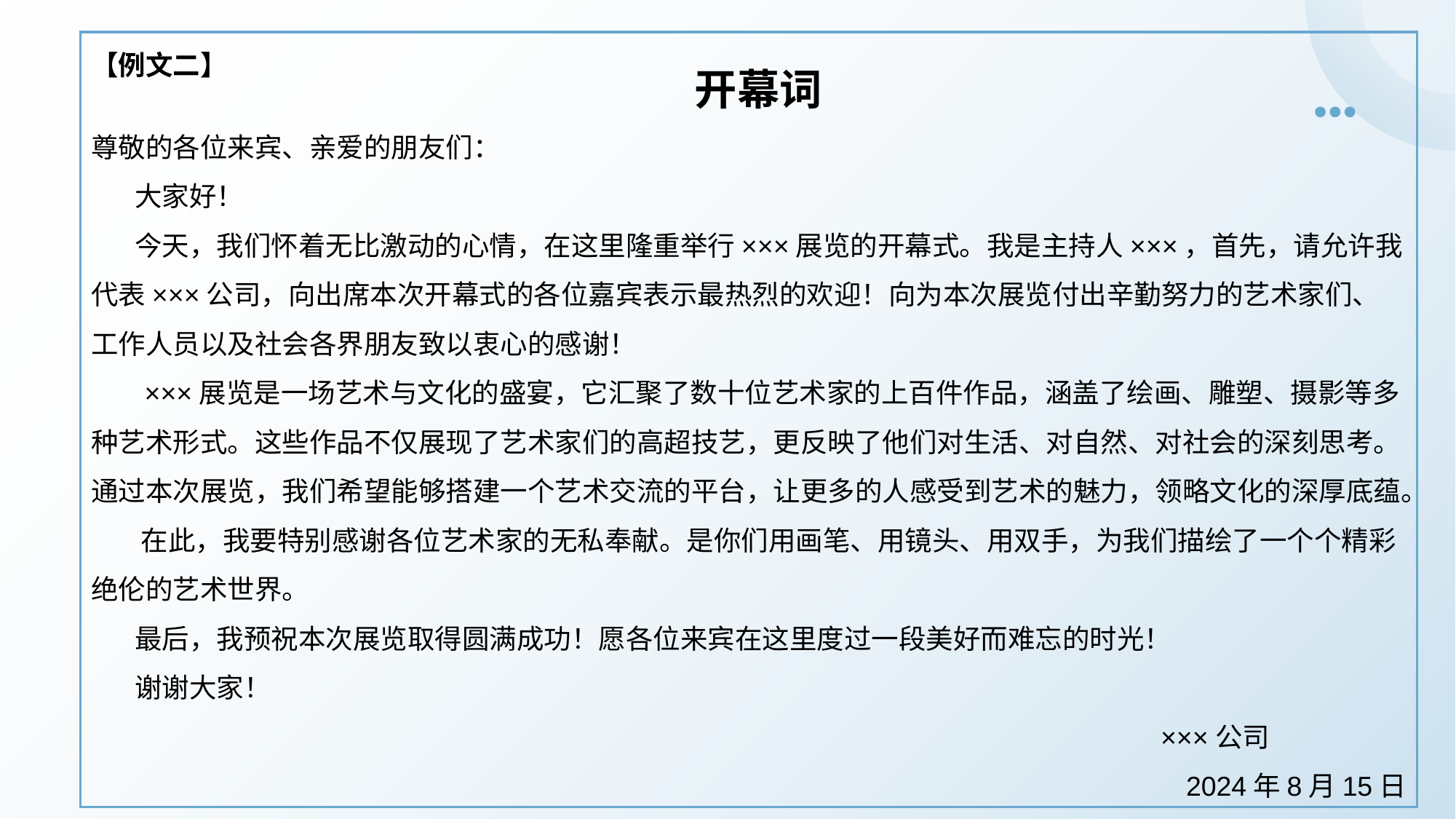

开幕词
尊敬的各位来宾、亲爱的朋友们：
      大家好！
      今天，我们怀着无比激动的心情，在这里隆重举行×××展览的开幕式。我是主持人×××，首先，请允许我代表×××公司，向出席本次开幕式的各位嘉宾表示最热烈的欢迎！向为本次展览付出辛勤努力的艺术家们、工作人员以及社会各界朋友致以衷心的感谢！
       ×××展览是一场艺术与文化的盛宴，它汇聚了数十位艺术家的上百件作品，涵盖了绘画、雕塑、摄影等多种艺术形式。这些作品不仅展现了艺术家们的高超技艺，更反映了他们对生活、对自然、对社会的深刻思考。通过本次展览，我们希望能够搭建一个艺术交流的平台，让更多的人感受到艺术的魅力，领略文化的深厚底蕴。
       在此，我要特别感谢各位艺术家的无私奉献。是你们用画笔、用镜头、用双手，为我们描绘了一个个精彩绝伦的艺术世界。
      最后，我预祝本次展览取得圆满成功！愿各位来宾在这里度过一段美好而难忘的时光！
      谢谢大家！
                                                                                                                                            ×××公司
2024年8月15日
【例文二】